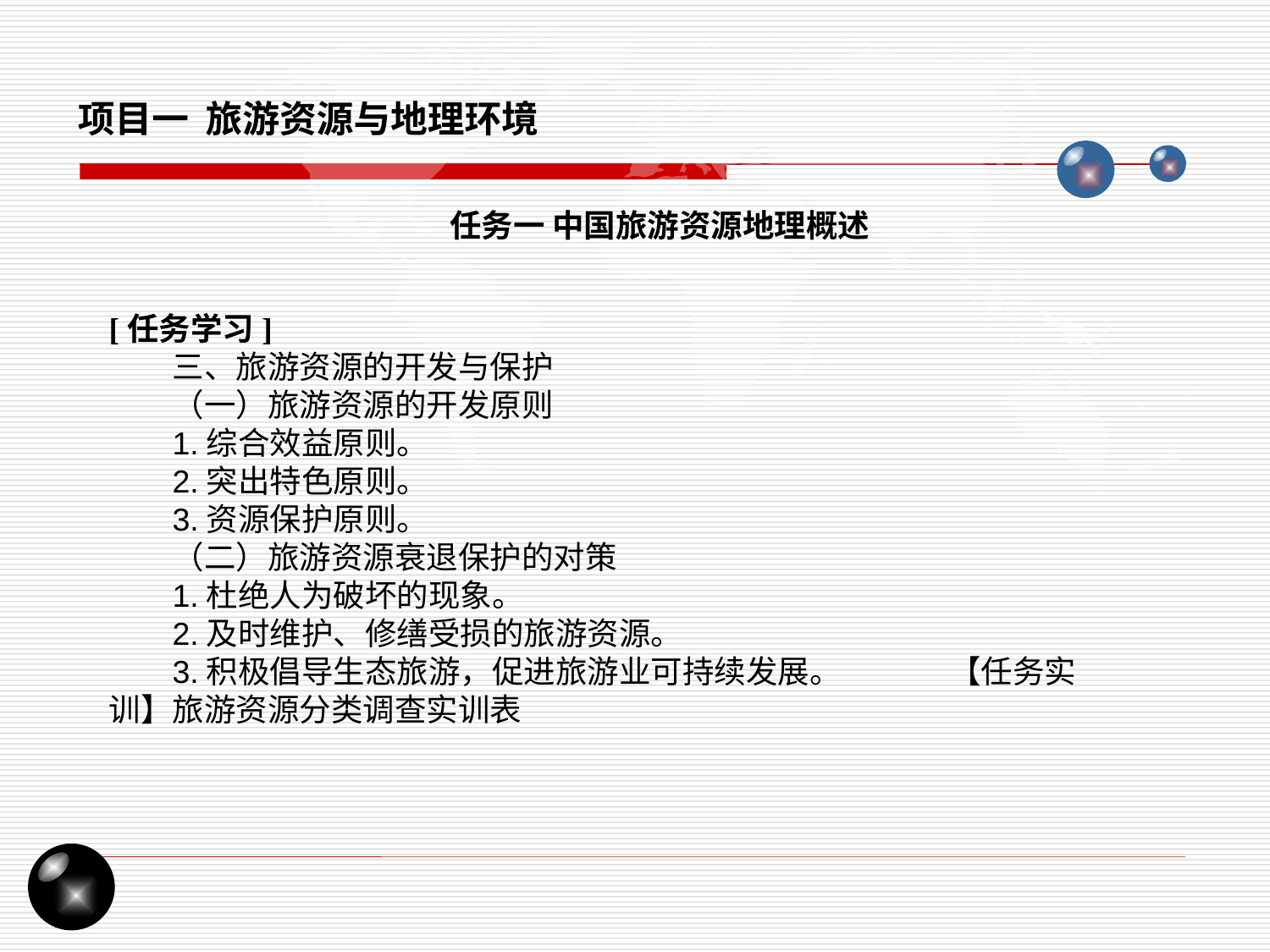

项目一  旅游资源与地理环境
任务一 中国旅游资源地理概述

[任务学习]
三、旅游资源的开发与保护
（一）旅游资源的开发原则
1.综合效益原则。
2.突出特色原则。
3.资源保护原则。
（二）旅游资源衰退保护的对策
1.杜绝人为破坏的现象。
2.及时维护、修缮受损的旅游资源。
3.积极倡导生态旅游，促进旅游业可持续发展。               【任务实训】旅游资源分类调查实训表